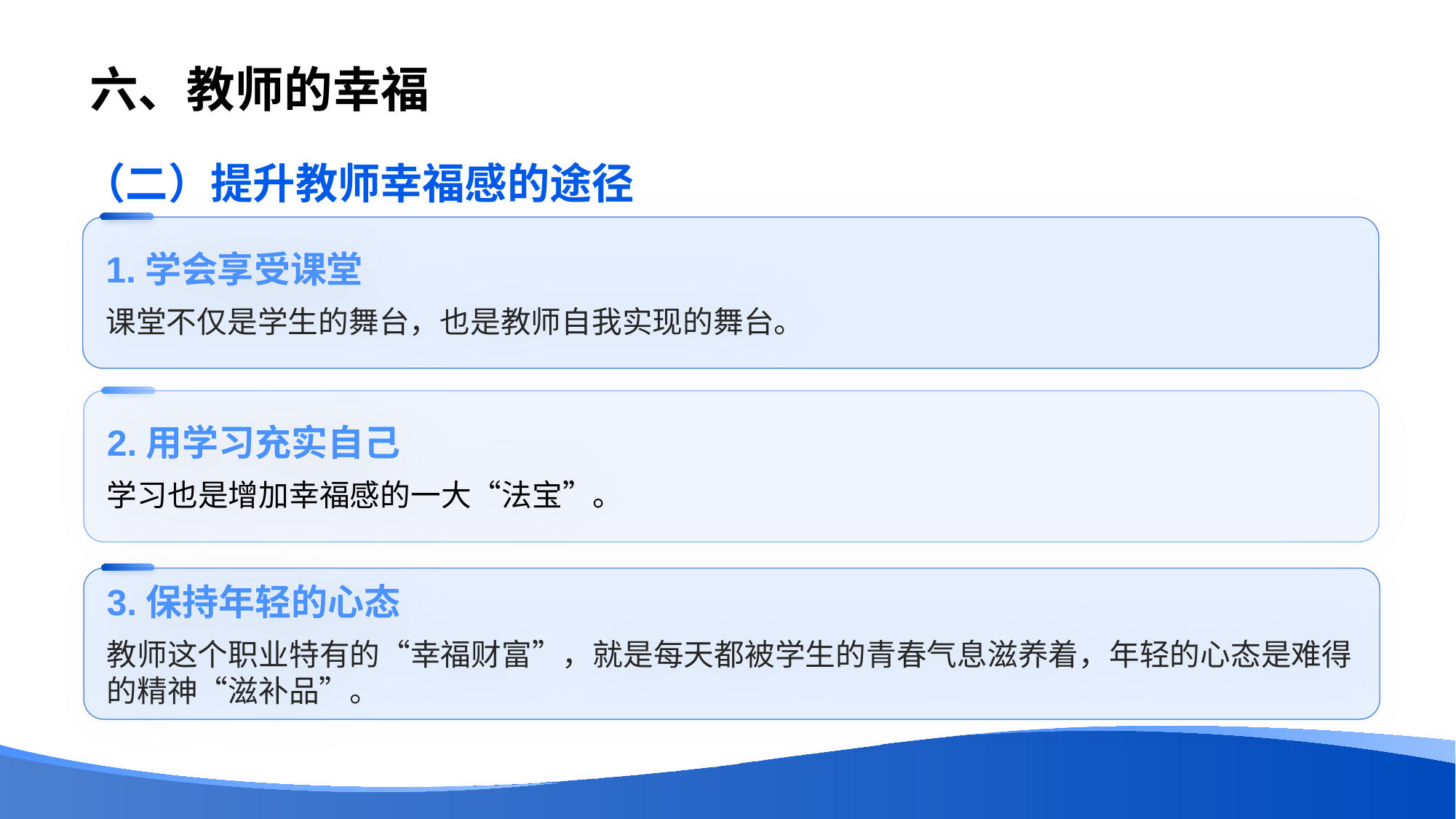

# 六、教师的幸福
（二）提升教师幸福感的途径

1.学会享受课堂
课堂不仅是学生的舞台，也是教师自我实现的舞台。

2.用学习充实自己
学习也是增加幸福感的一大“法宝”。

3.保持年轻的心态
教师这个职业特有的“幸福财富”，就是每天都被学生的青春气息滋养着，年轻的心态是难得的精神“滋补品”。